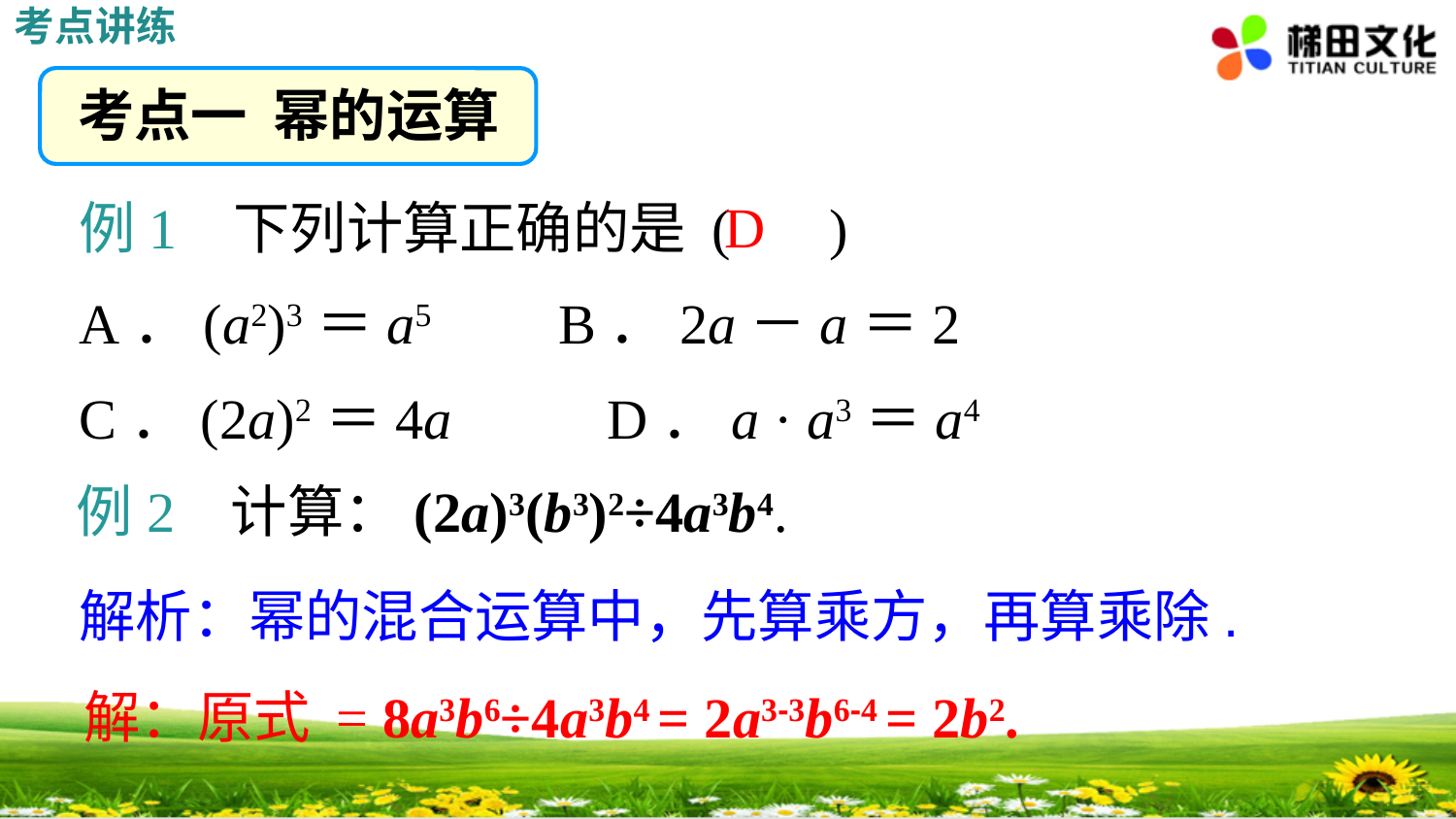

考点讲练

考点一  幂的运算
例1   下列计算正确的是 (       )
A．(a2)3＝a5  	   B．2a－a＝2
C．(2a)2＝4a           D．a · a3＝a4
D
例2   计算：(2a)3(b3)2÷4a3b4.
解析：幂的混合运算中，先算乘方，再算乘除.
解：原式 = 8a3b6÷4a3b4 = 2a3-3b6-4 = 2b2.